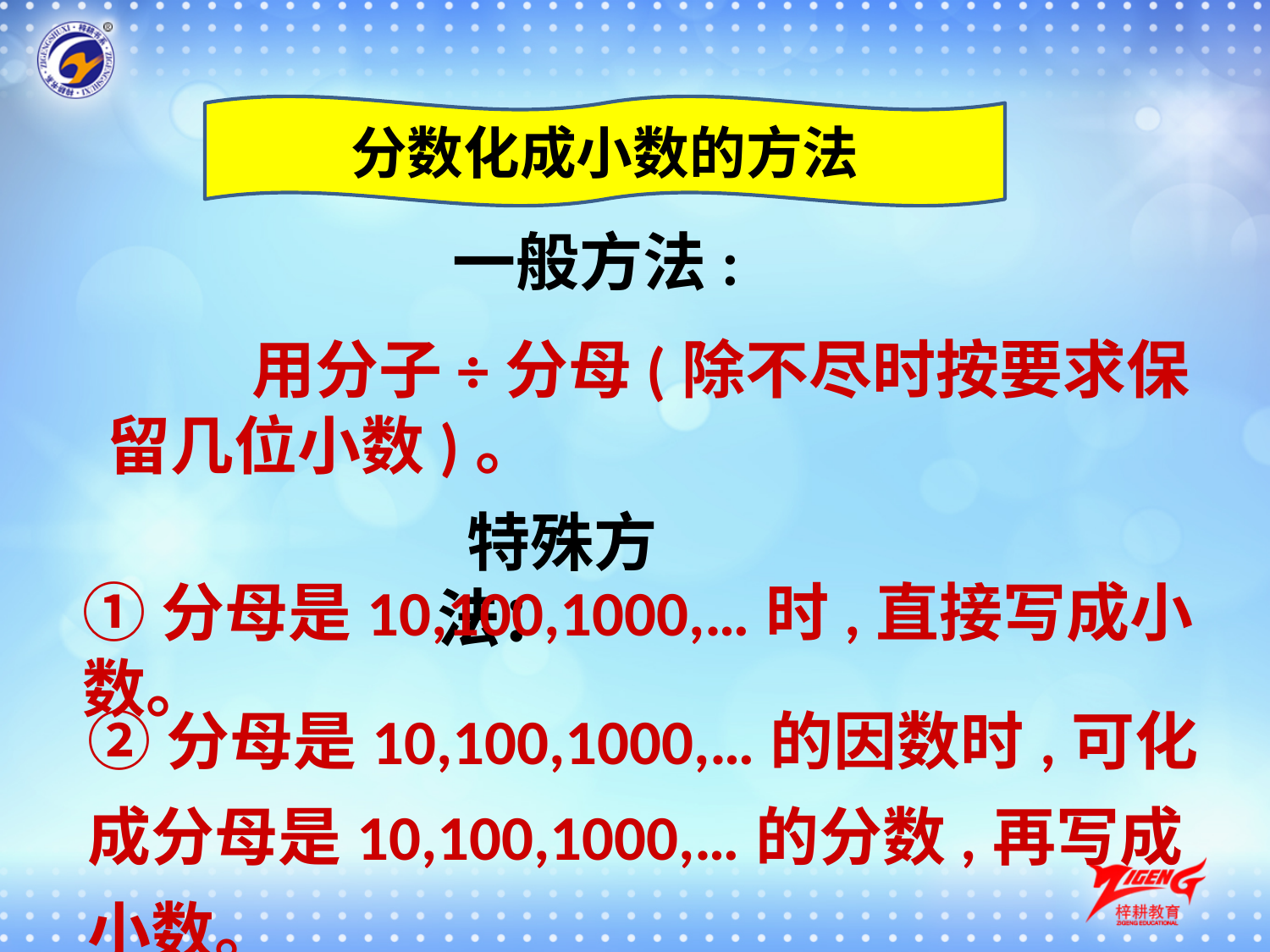

分数化成小数的方法
一般方法:
         用分子÷分母(除不尽时按要求保留几位小数)。
 特殊方法：
①分母是10,100,1000,…时,直接写成小数。
②分母是10,100,1000,…的因数时,可化成分母是10,100,1000,…的分数,再写成小数。